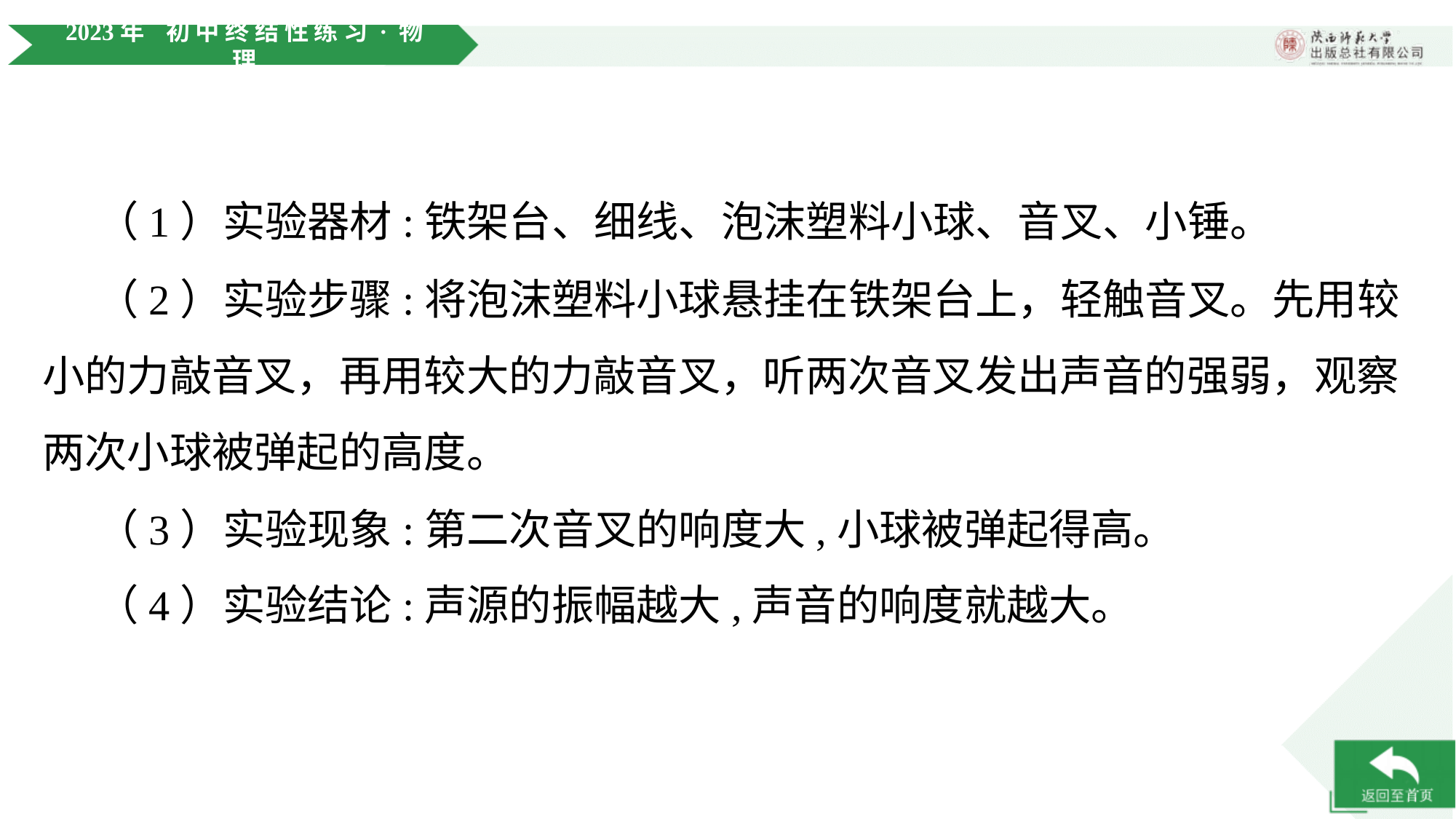

（1）实验器材:铁架台、细线、泡沫塑料小球、音叉、小锤。
    （2）实验步骤:将泡沫塑料小球悬挂在铁架台上，轻触音叉。先用较小的力敲音叉，再用较大的力敲音叉，听两次音叉发出声音的强弱，观察两次小球被弹起的高度。
    （3）实验现象:第二次音叉的响度大,小球被弹起得高。
    （4）实验结论:声源的振幅越大,声音的响度就越大。